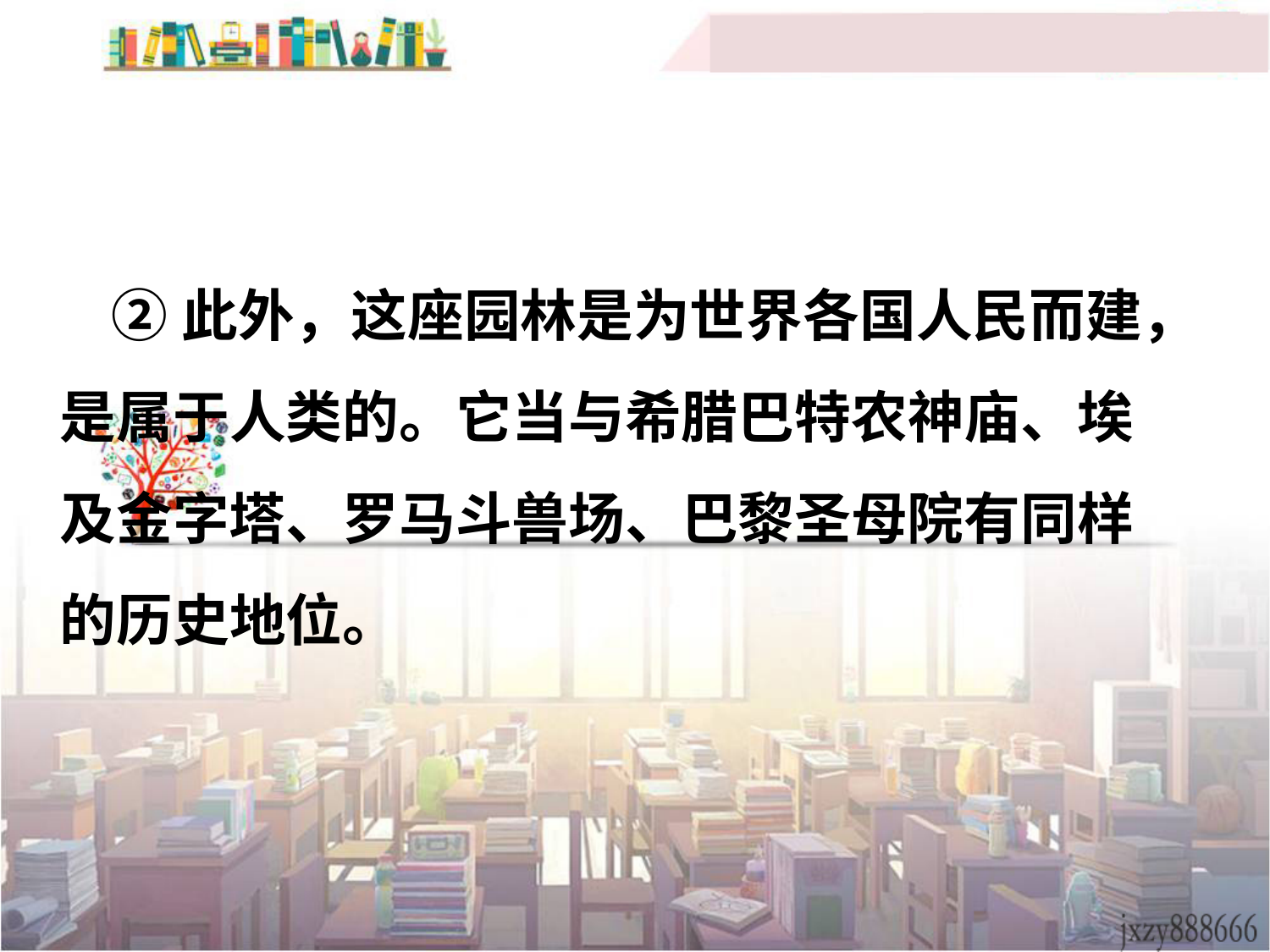

②此外，这座园林是为世界各国人民而建，是属于人类的。它当与希腊巴特农神庙、埃及金字塔、罗马斗兽场、巴黎圣母院有同样的历史地位。